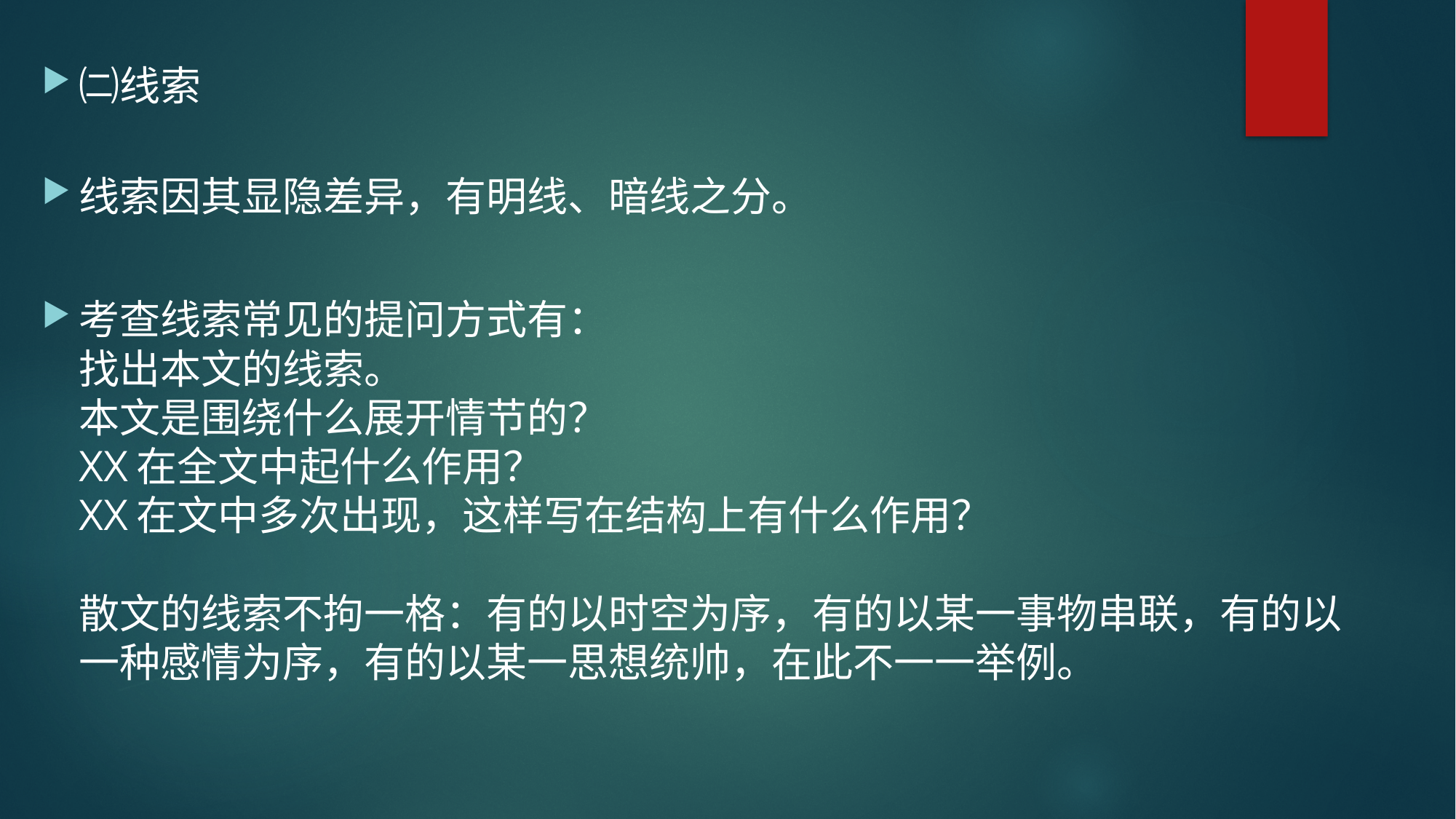

㈡线索
线索因其显隐差异，有明线、暗线之分。

考查线索常见的提问方式有：
找出本文的线索。
本文是围绕什么展开情节的？
XX在全文中起什么作用？
XX在文中多次出现，这样写在结构上有什么作用？
 
散文的线索不拘一格：有的以时空为序，有的以某一事物串联，有的以一种感情为序，有的以某一思想统帅，在此不一一举例。